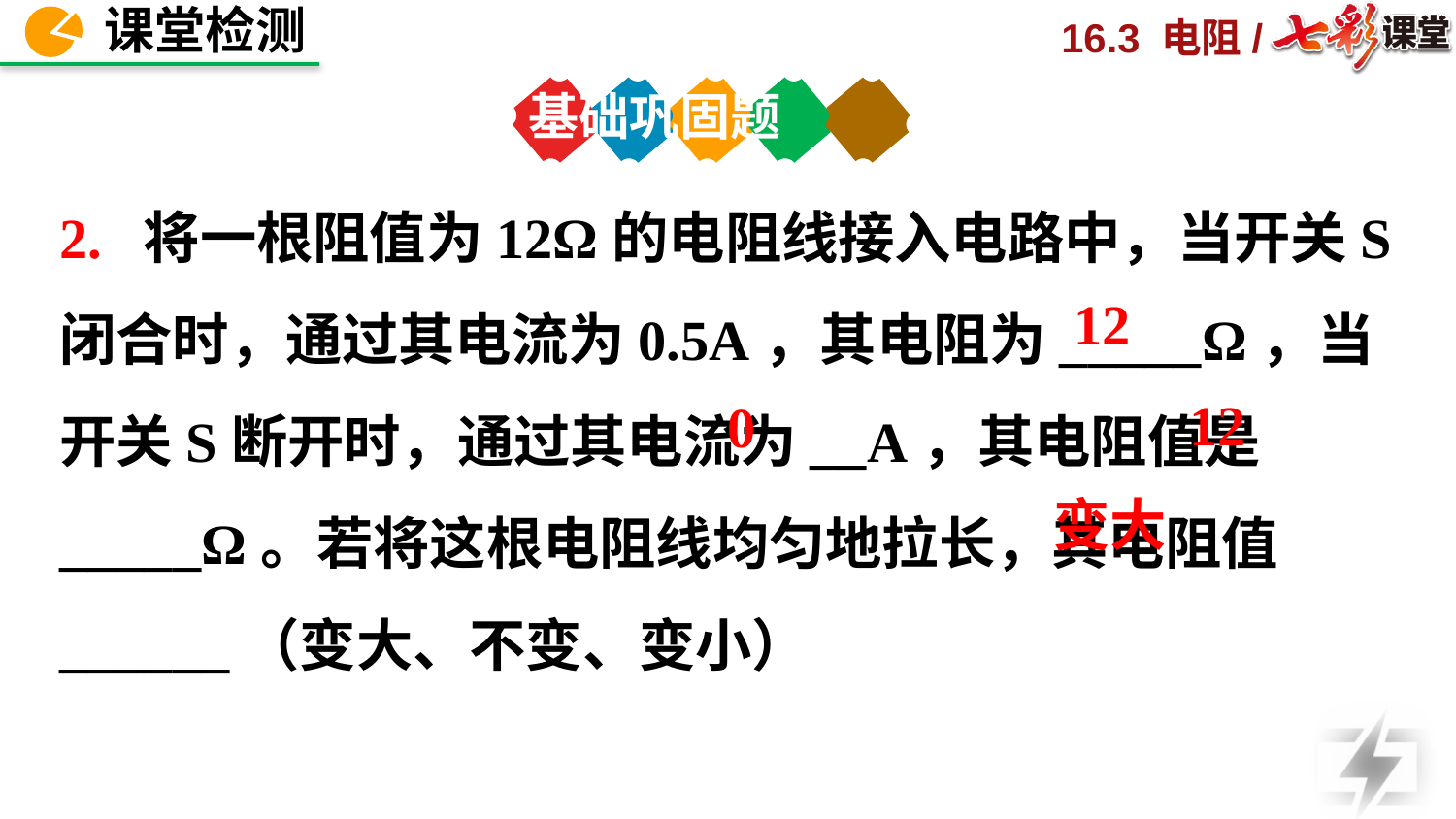

基础巩固题

2.  将一根阻值为12Ω的电阻线接入电路中，当开关S闭合时，通过其电流为0.5A，其电阻为_____Ω，当开关S断开时，通过其电流为__A，其电阻值是_____Ω。若将这根电阻线均匀地拉长，其电阻值______（变大、不变、变小）
12
12
0
变大